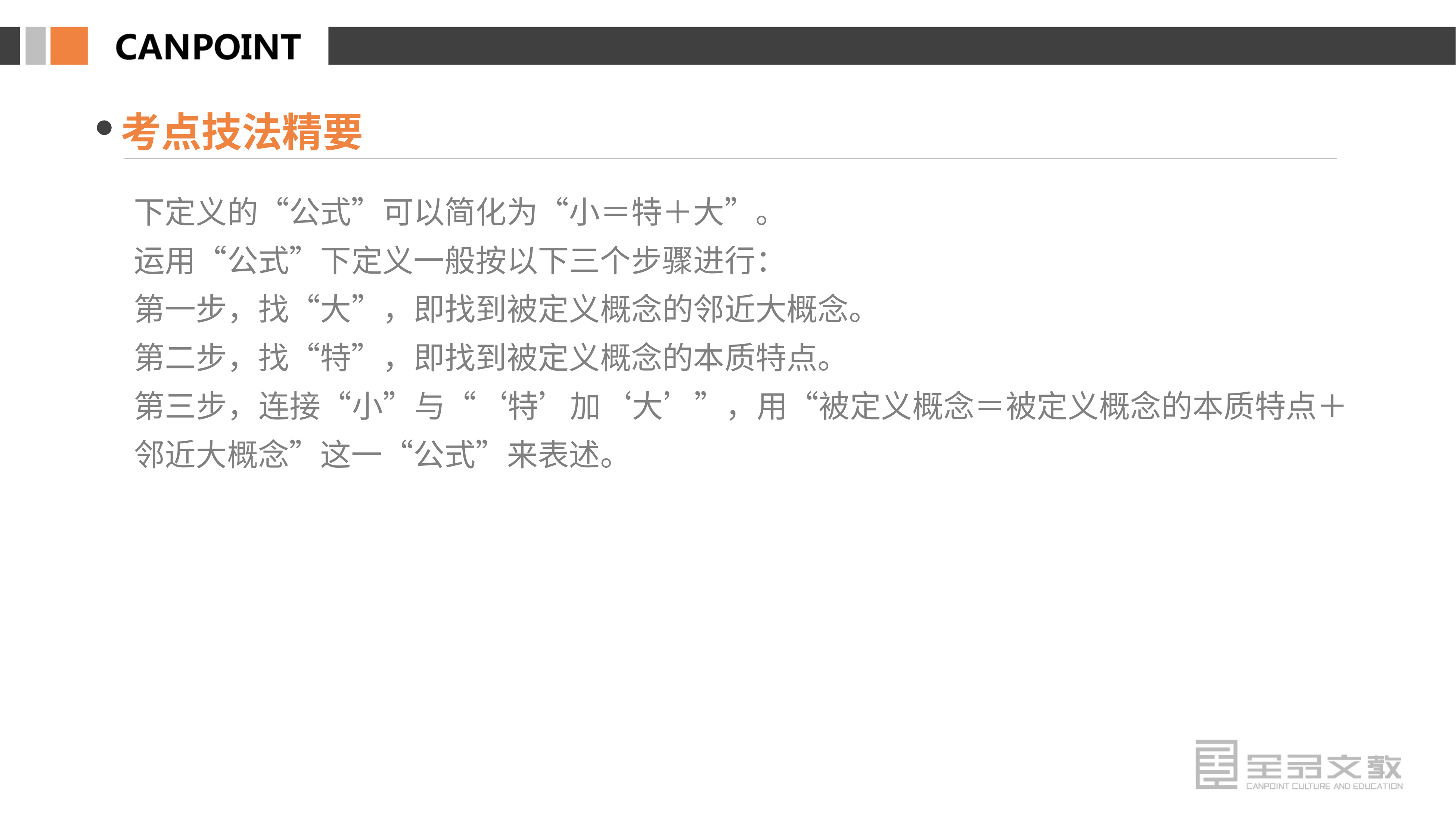

考点技法精要

下定义的“公式”可以简化为“小＝特＋大”。
运用“公式”下定义一般按以下三个步骤进行：
第一步，找“大”，即找到被定义概念的邻近大概念。
第二步，找“特”，即找到被定义概念的本质特点。
第三步，连接“小”与“‘特’加‘大’”，用“被定义概念＝被定义概念的本质特点＋邻近大概念”这一“公式”来表述。